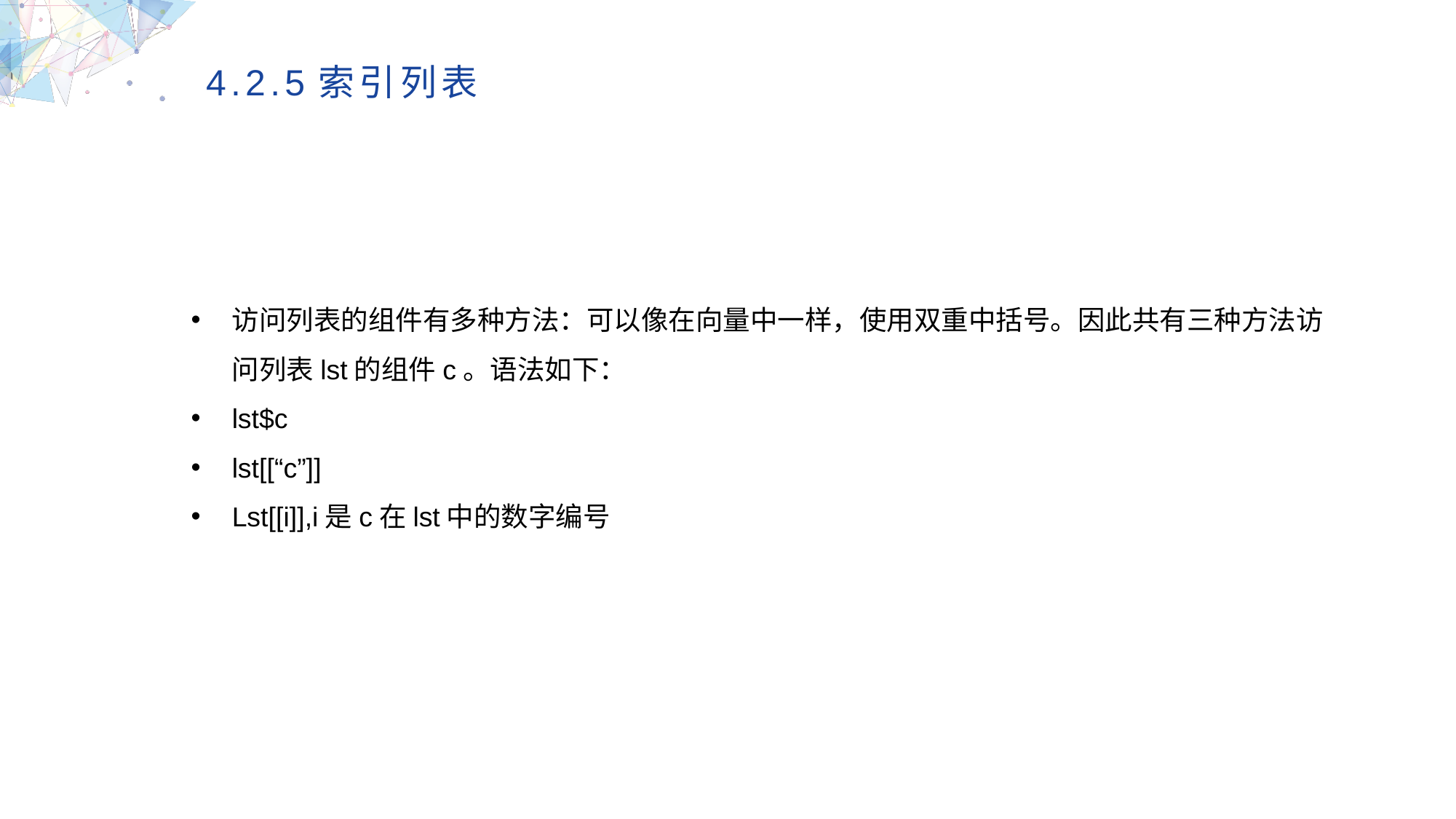

4.2.5索引列表
访问列表的组件有多种方法：可以像在向量中一样，使用双重中括号。因此共有三种方法访问列表lst的组件c。语法如下：
lst$c
lst[[“c”]]
Lst[[i]],i是c在lst中的数字编号

MULTIPURPOSE PRESENTATION TEMPLATE | UNIQUE DESIGN
Welcome Message
Please replace text, click add relevant headline, modify the text content, also can copy your content to this directly. Please replace text, click add relevant headline, modify the text content, also can copy your content to this directly.